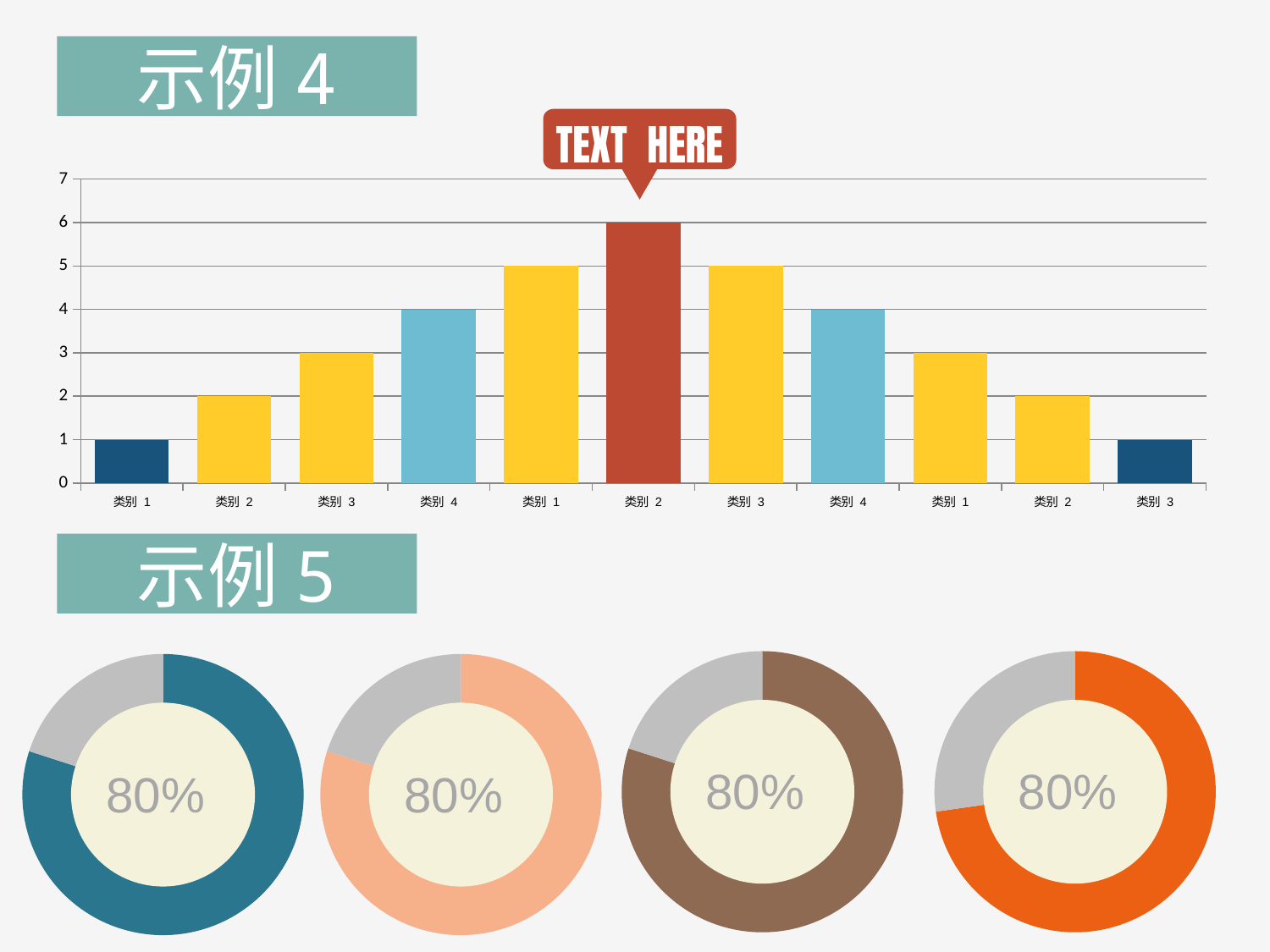

示例4
TEXT  HERE

### Chart

| Category | 系列 1 |
|---|---|
| 类别 1 | 1.0 |
| 类别 2 | 2.0 |
| 类别 3 | 3.0 |
| 类别 4 | 4.0 |
| 类别 1 | 5.0 |
| 类别 2 | 6.0 |
| 类别 3 | 5.0 |
| 类别 4 | 4.0 |
| 类别 1 | 3.0 |
| 类别 2 | 2.0 |
| 类别 3 | 1.0 |
示例5

### Chart

| Category | 销售额 |
|---|---|
| 第一季度 | 0.8 |
| 第二季度 | 0.2 |

### Chart

| Category | 销售额 |
|---|---|
| 第一季度 | 0.8 |
| 第二季度 | 0.3 |

### Chart

| Category | 销售额 |
|---|---|
| 第一季度 | 0.8 |
| 第二季度 | 0.2 |

### Chart

| Category | 销售额 |
|---|---|
| 第一季度 | 0.8 |
| 第二季度 | 0.2 |

80%
80%
80%
80%